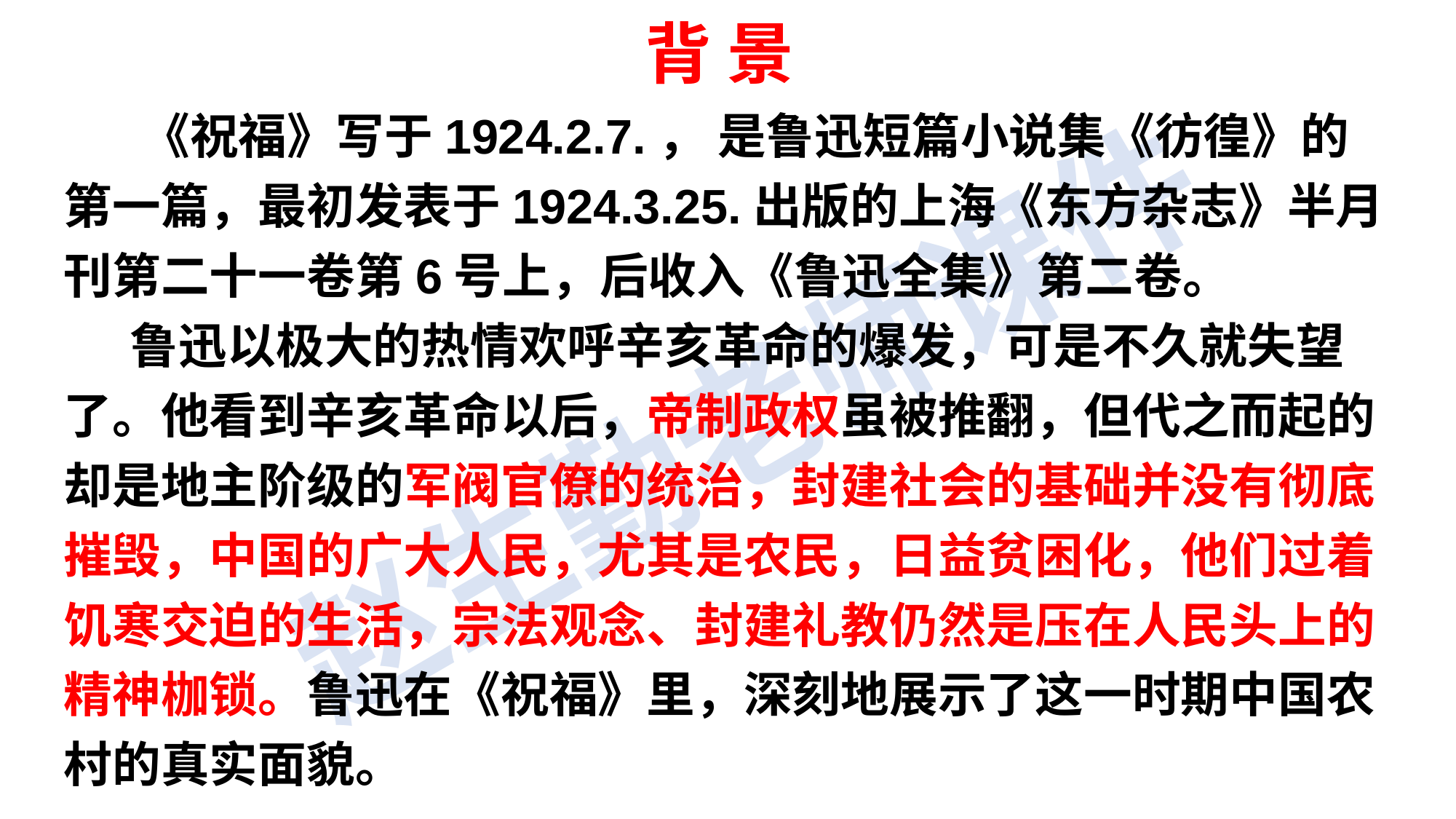

背 景
       《祝福》写于1924.2.7.， 是鲁迅短篇小说集《彷徨》的第一篇，最初发表于1924.3.25.出版的上海《东方杂志》半月刊第二十一卷第6号上，后收入《鲁迅全集》第二卷。
      鲁迅以极大的热情欢呼辛亥革命的爆发，可是不久就失望了。他看到辛亥革命以后，帝制政权虽被推翻，但代之而起的却是地主阶级的军阀官僚的统治，封建社会的基础并没有彻底摧毁，中国的广大人民，尤其是农民，日益贫困化，他们过着饥寒交迫的生活，宗法观念、封建礼教仍然是压在人民头上的精神枷锁。鲁迅在《祝福》里，深刻地展示了这一时期中国农村的真实面貌。